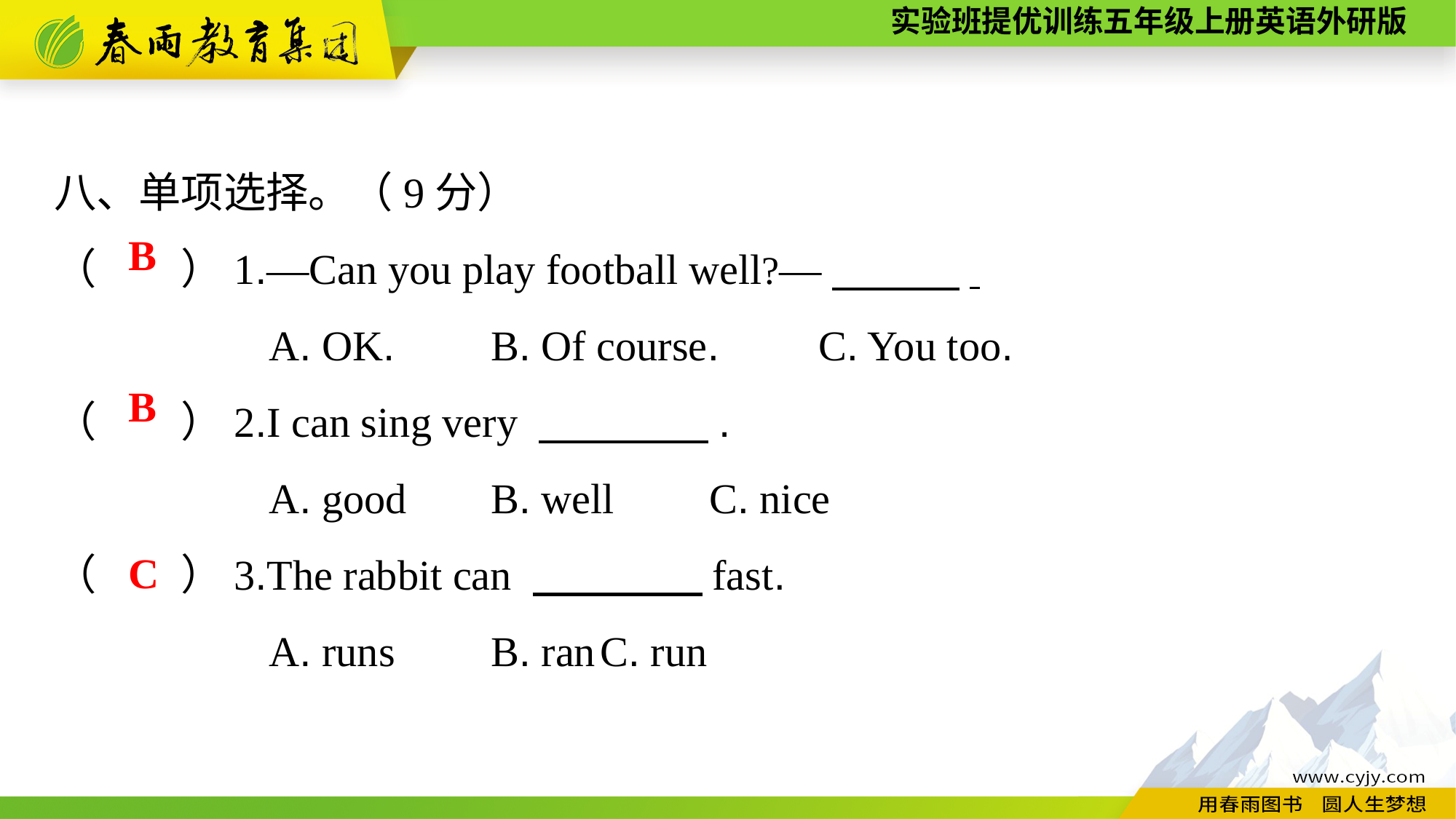

八、单项选择。（9分）
（　　）1.—Can you play football well?—　　　.
A. OK.	B. Of course.	C. You too.
（　　）2.I can sing very 　　　　.
A. good	B. well	C. nice
（　　）3.The rabbit can 　　　　fast.
A. runs	B. ran	C. run
B
B
C